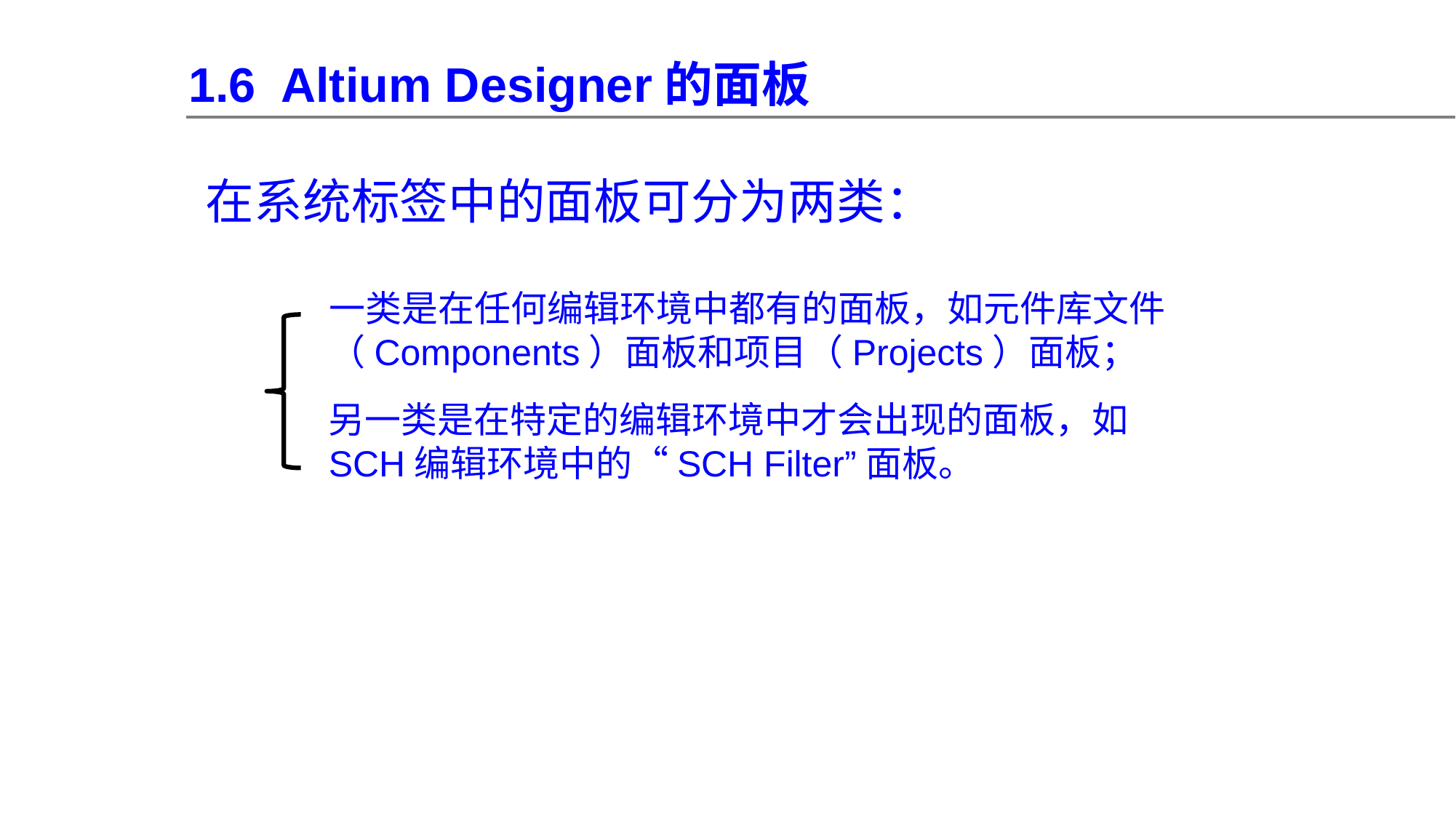

1.6  Altium Designer的面板
在系统标签中的面板可分为两类：
一类是在任何编辑环境中都有的面板，如元件库文件（Components）面板和项目（Projects）面板；

另一类是在特定的编辑环境中才会出现的面板，如SCH编辑环境中的“SCH Filter”面板。